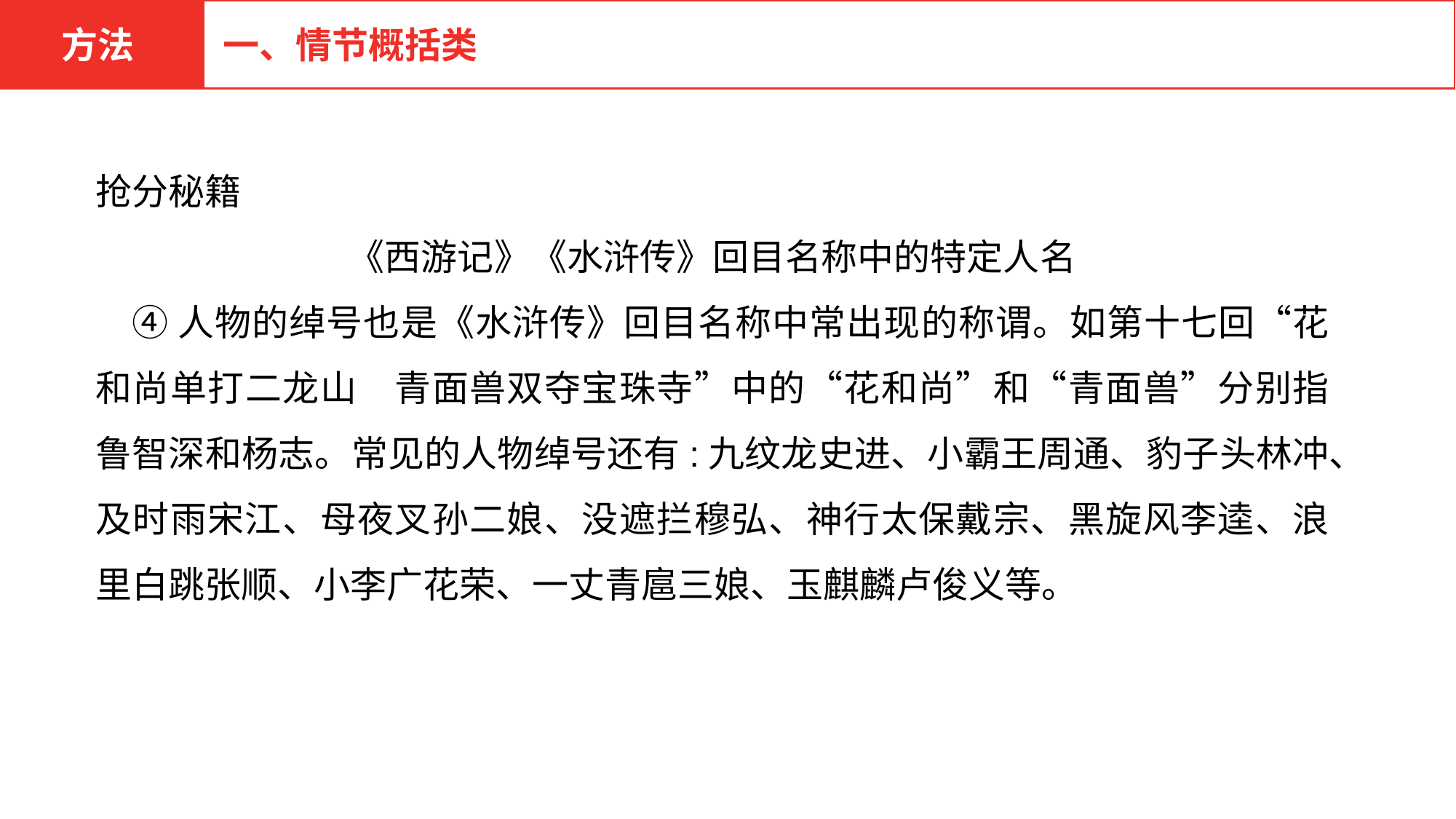

方法
一、情节概括类
抢分秘籍
《西游记》《水浒传》回目名称中的特定人名
    ④人物的绰号也是《水浒传》回目名称中常出现的称谓。如第十七回“花和尚单打二龙山　青面兽双夺宝珠寺”中的“花和尚”和“青面兽”分别指鲁智深和杨志。常见的人物绰号还有:九纹龙史进、小霸王周通、豹子头林冲、及时雨宋江、母夜叉孙二娘、没遮拦穆弘、神行太保戴宗、黑旋风李逵、浪里白跳张顺、小李广花荣、一丈青扈三娘、玉麒麟卢俊义等。